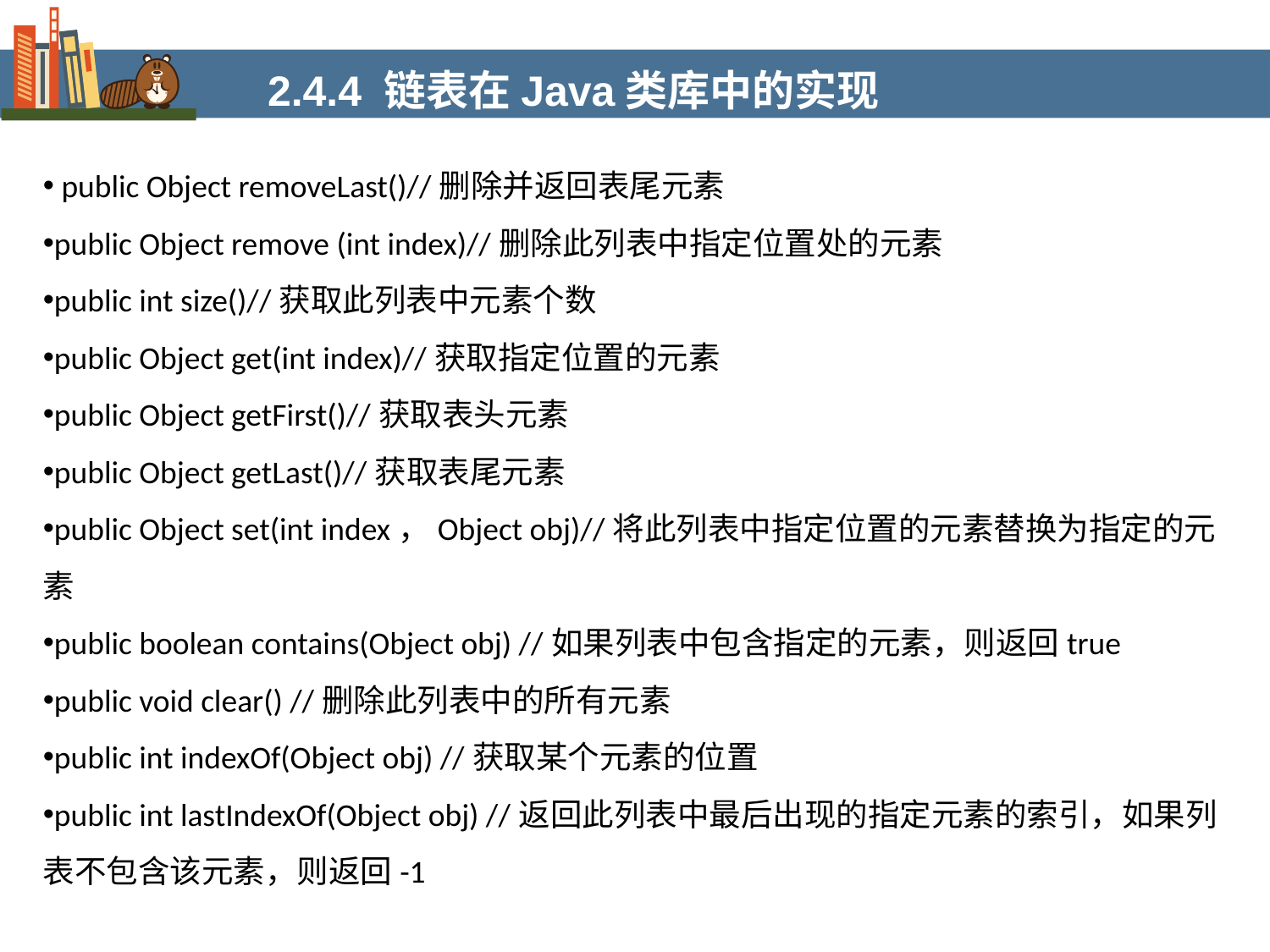

2.4.4 链表在Java类库中的实现
 public Object removeLast()//删除并返回表尾元素
public Object remove (int index)//删除此列表中指定位置处的元素
public int size()//获取此列表中元素个数
public Object get(int index)//获取指定位置的元素
public Object getFirst()//获取表头元素
public Object getLast()//获取表尾元素
public Object set(int index，Object obj)//将此列表中指定位置的元素替换为指定的元素
public boolean contains(Object obj) //如果列表中包含指定的元素，则返回true
public void clear() //删除此列表中的所有元素
public int indexOf(Object obj) //获取某个元素的位置
public int lastIndexOf(Object obj) //返回此列表中最后出现的指定元素的索引，如果列表不包含该元素，则返回-1